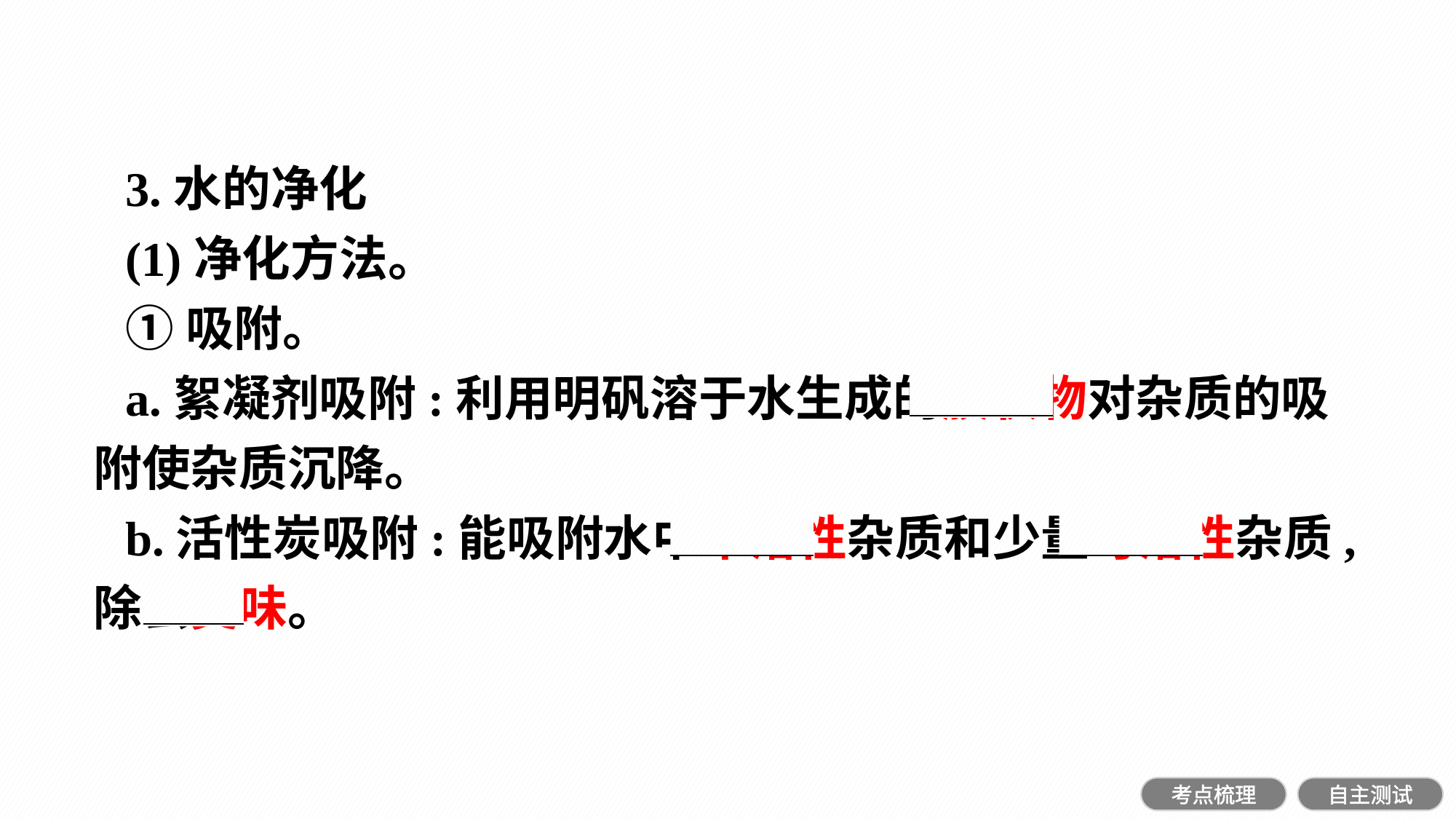

3.水的净化
(1)净化方法。
①吸附。
a.絮凝剂吸附:利用明矾溶于水生成的胶状物对杂质的吸附使杂质沉降。
b.活性炭吸附:能吸附水中不溶性杂质和少量可溶性杂质,除去臭味。